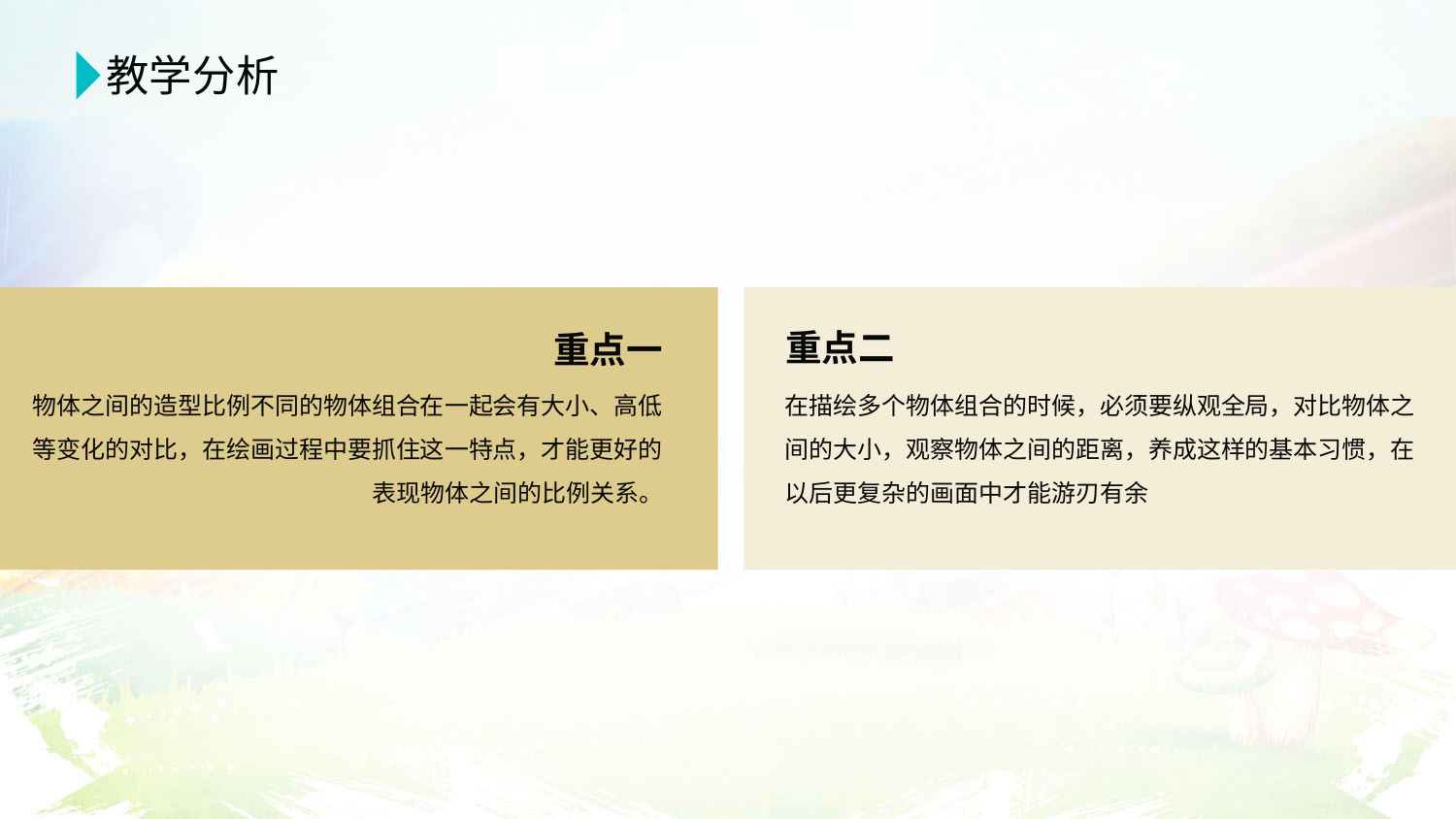

教学分析

重点二
重点一
在描绘多个物体组合的时候，必须要纵观全局，对比物体之间的大小，观察物体之间的距离，养成这样的基本习惯，在以后更复杂的画面中才能游刃有余
物体之间的造型比例不同的物体组合在一起会有大小、高低等变化的对比，在绘画过程中要抓住这一特点，才能更好的表现物体之间的比例关系。